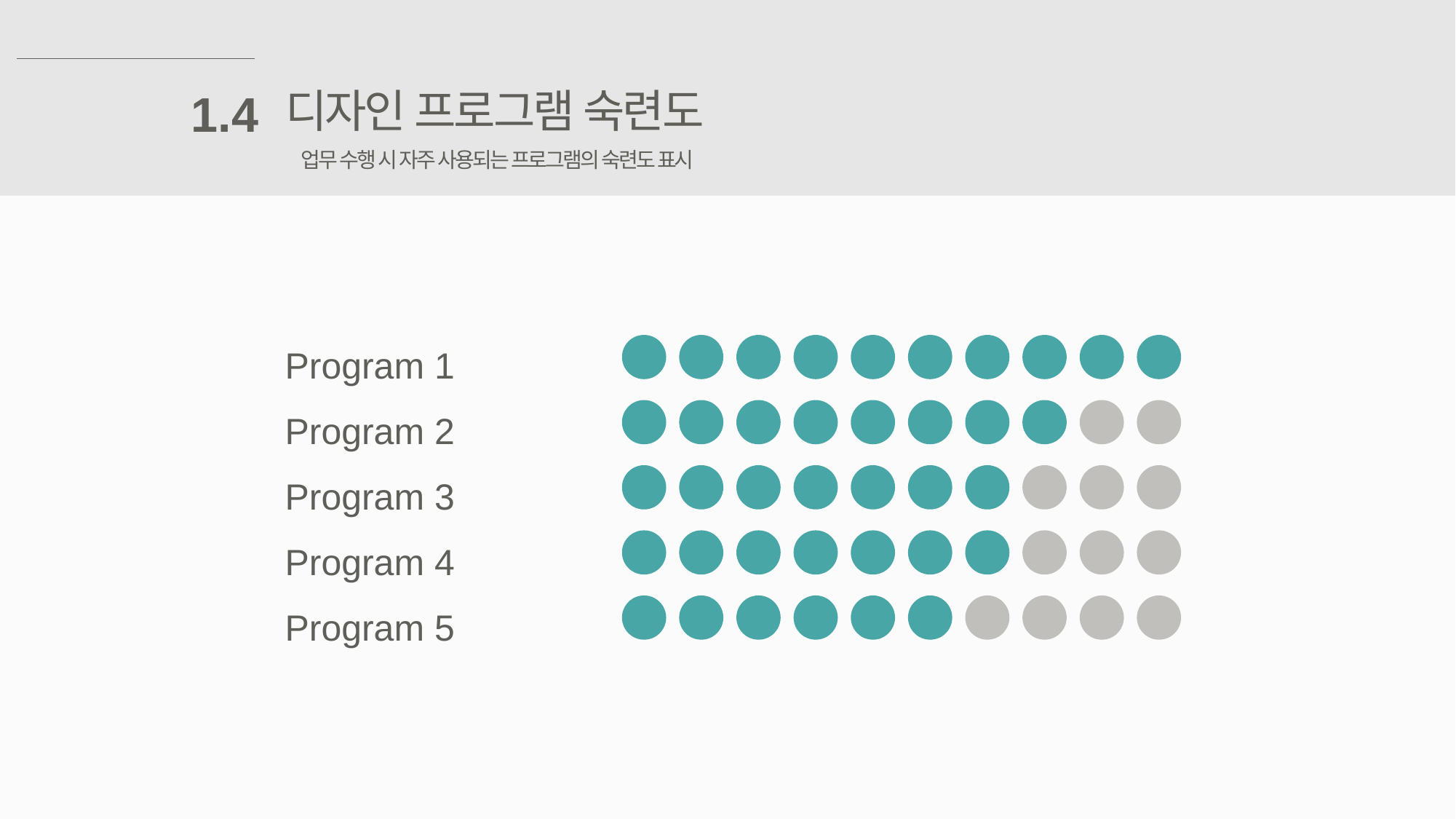

디자인 프로그램 숙련도
1.4
업무 수행 시 자주 사용되는 프로그램의 숙련도 표시
Program 1
Program 2
Program 3
Program 4
Program 5